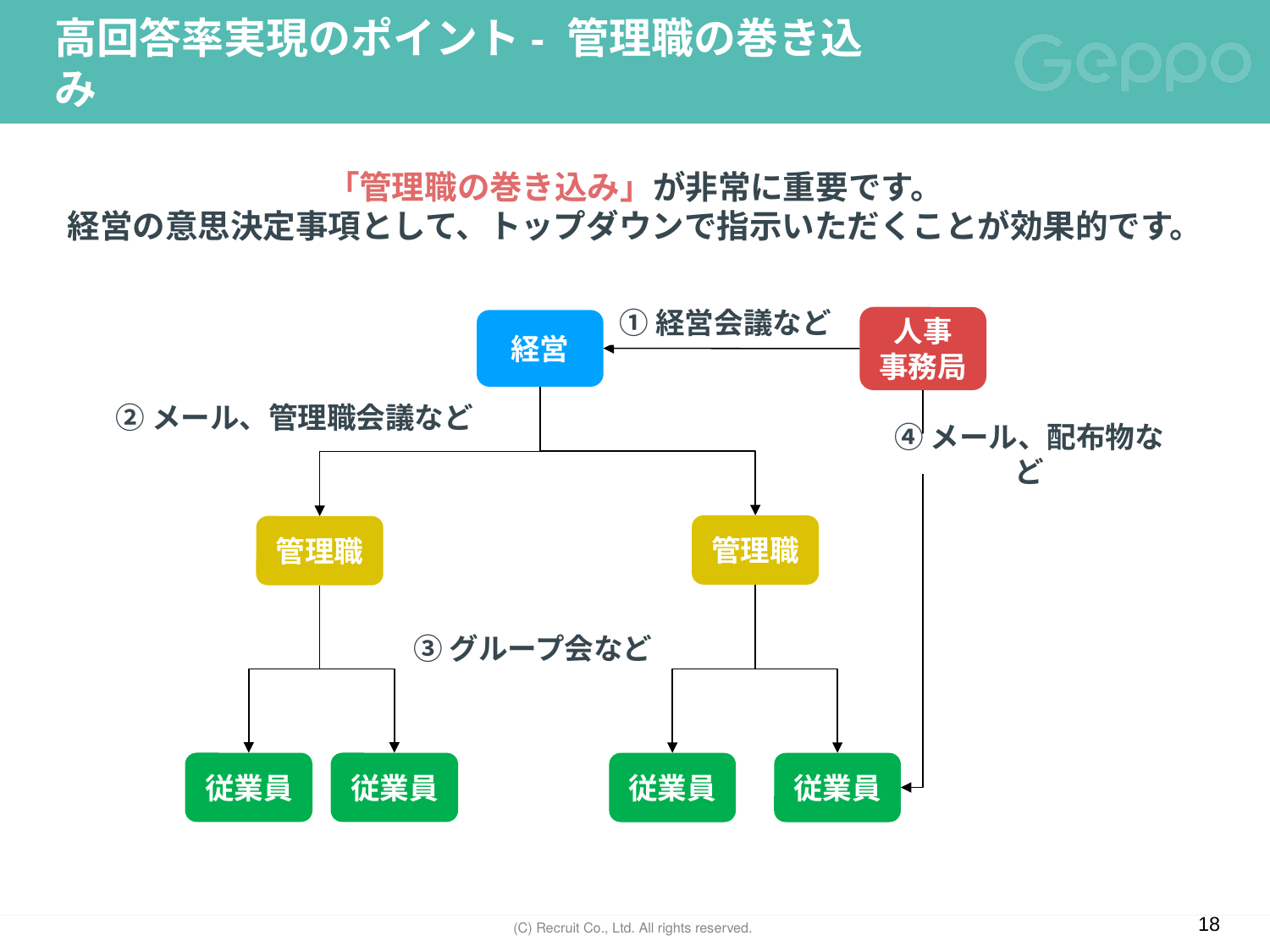

# 高回答率実現のポイント- 管理職の巻き込み
「管理職の巻き込み」が非常に重要です。
経営の意思決定事項として、トップダウンで指示いただくことが効果的です。
①経営会議など
人事
事務局
経営
②メール、管理職会議など
④メール、配布物など
管理職
管理職
③グループ会など
従業員
従業員
従業員
従業員
18